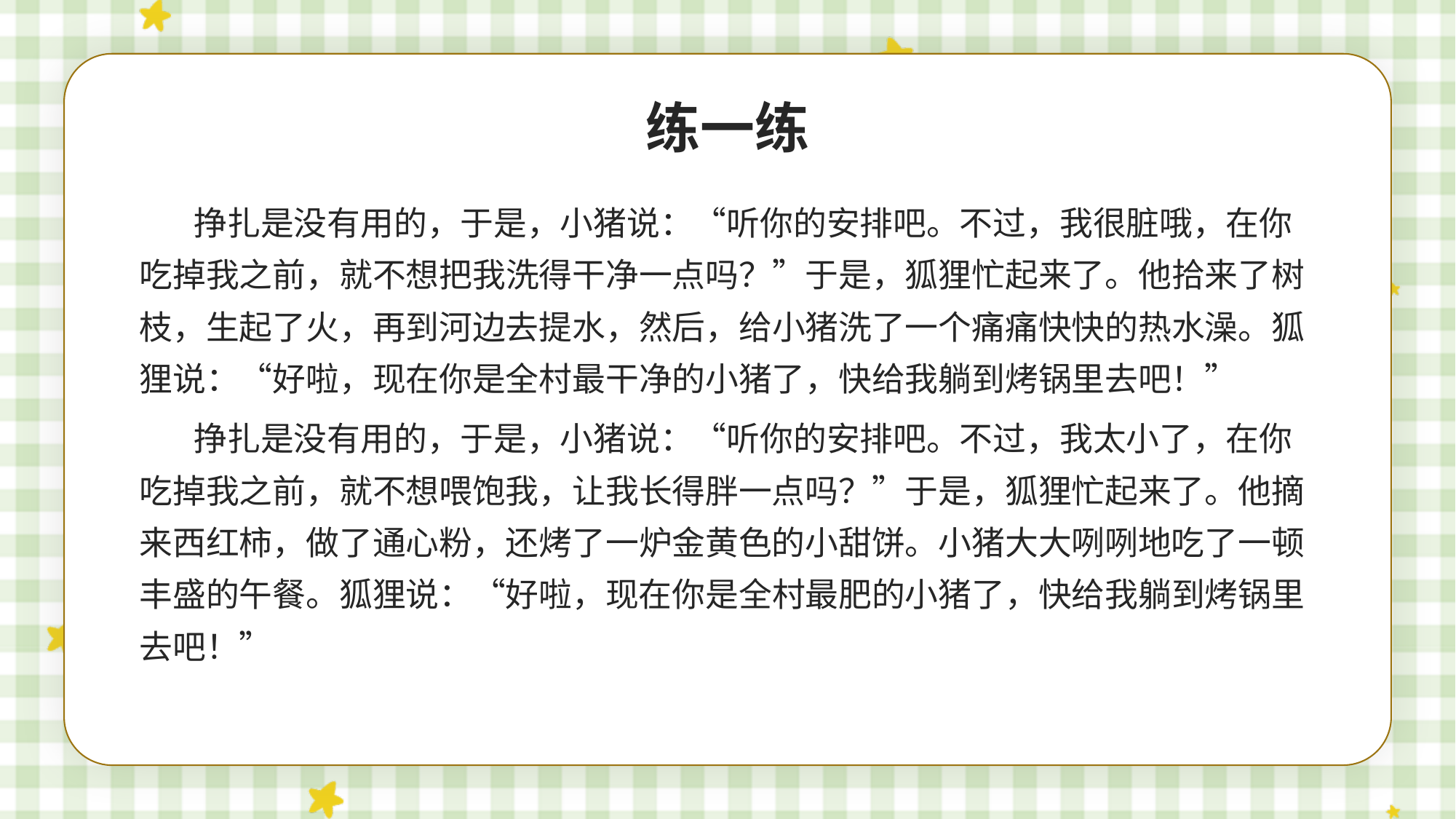

练一练
挣扎是没有用的，于是，小猪说：“听你的安排吧。不过，我很脏哦，在你吃掉我之前，就不想把我洗得干净一点吗？”于是，狐狸忙起来了。他拾来了树枝，生起了火，再到河边去提水，然后，给小猪洗了一个痛痛快快的热水澡。狐狸说：“好啦，现在你是全村最干净的小猪了，快给我躺到烤锅里去吧！”
挣扎是没有用的，于是，小猪说：“听你的安排吧。不过，我太小了，在你吃掉我之前，就不想喂饱我，让我长得胖一点吗？”于是，狐狸忙起来了。他摘来西红柿，做了通心粉，还烤了一炉金黄色的小甜饼。小猪大大咧咧地吃了一顿丰盛的午餐。狐狸说：“好啦，现在你是全村最肥的小猪了，快给我躺到烤锅里去吧！”